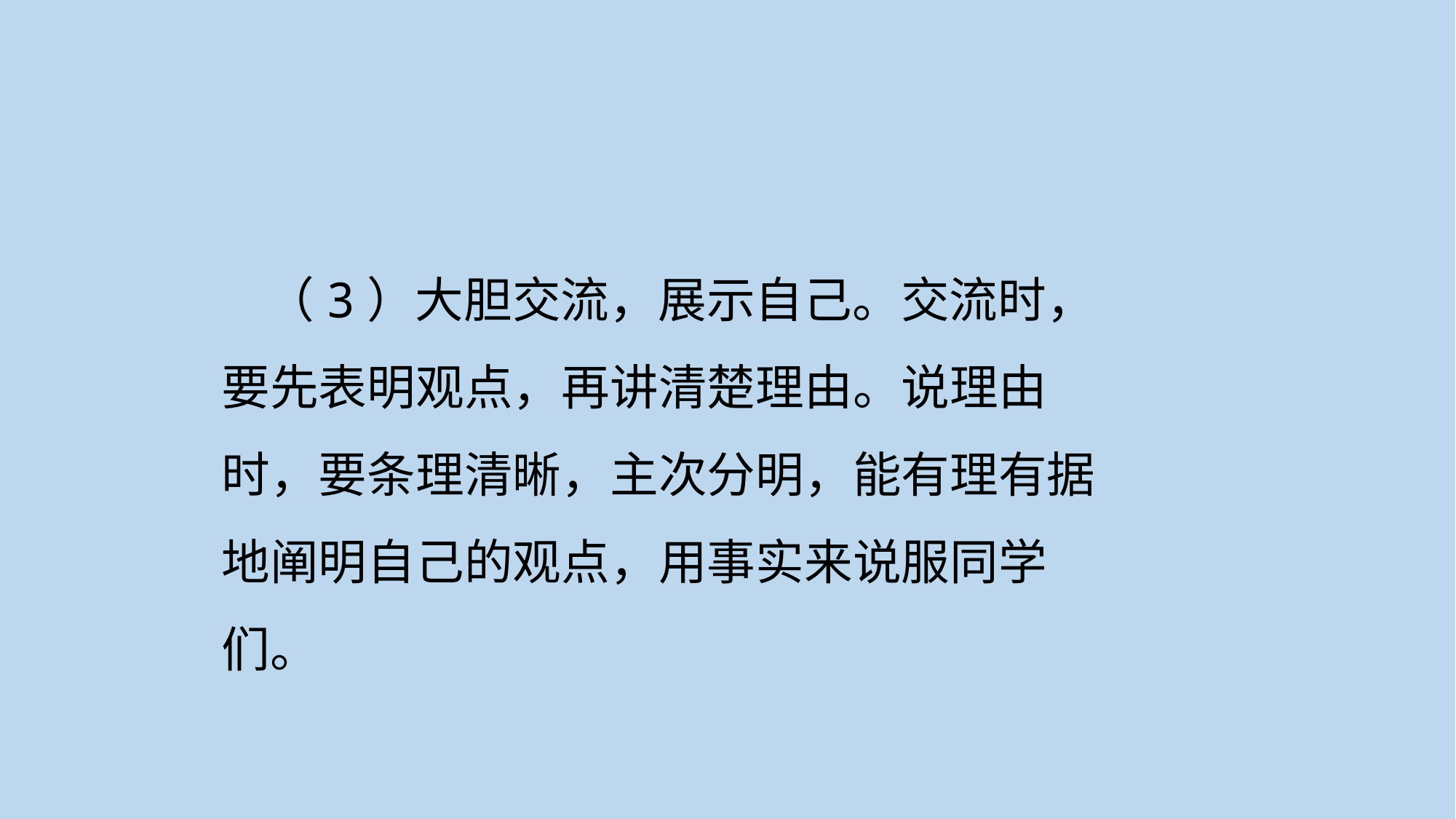

（3）大胆交流，展示自己。交流时，要先表明观点，再讲清楚理由。说理由时，要条理清晰，主次分明，能有理有据地阐明自己的观点，用事实来说服同学们。